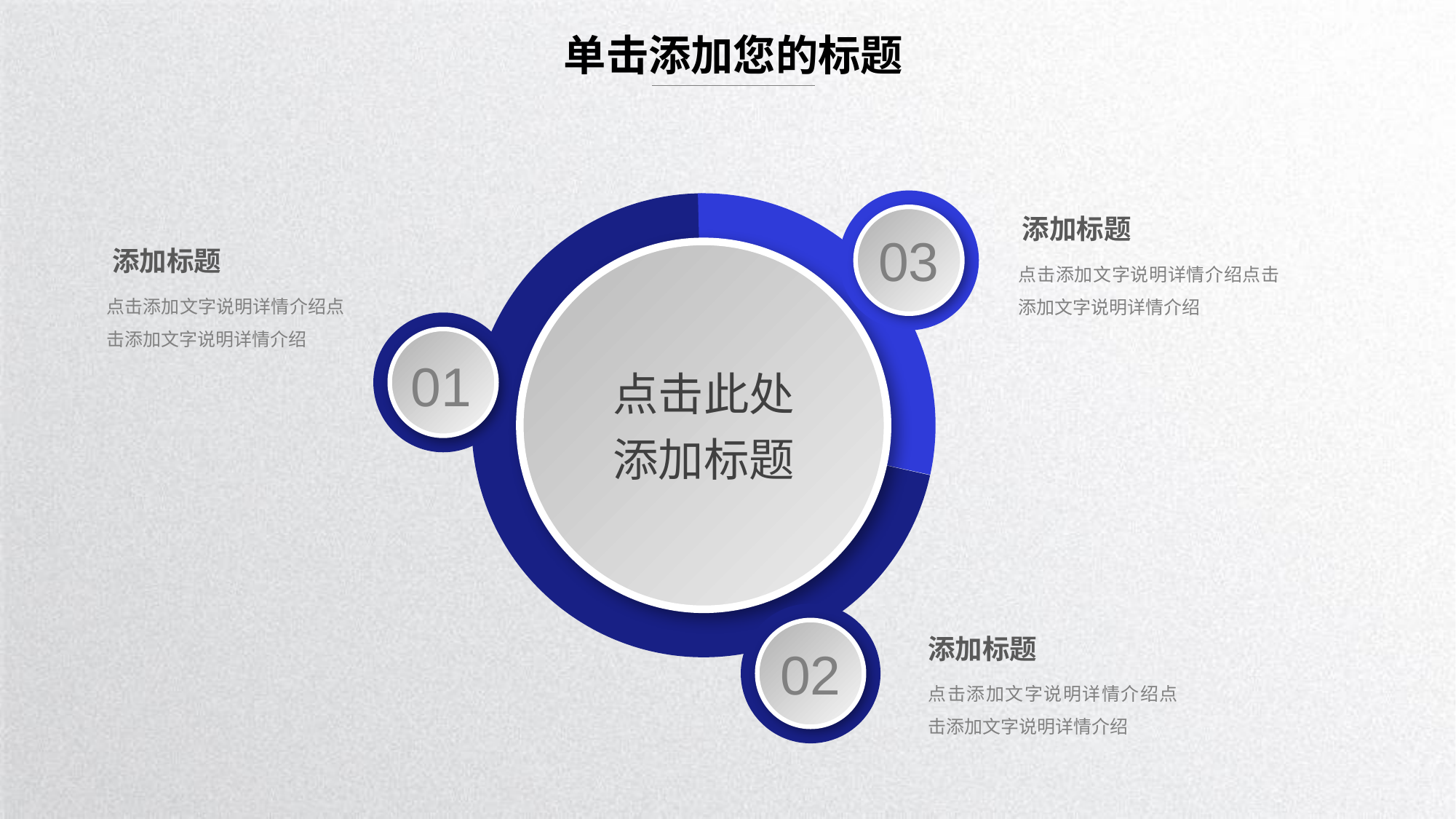

单击添加您的标题

03

点击此处
添加标题
添加标题
点击添加文字说明详情介绍点击添加文字说明详情介绍
添加标题
点击添加文字说明详情介绍点击添加文字说明详情介绍

01

02
添加标题
点击添加文字说明详情介绍点击添加文字说明详情介绍